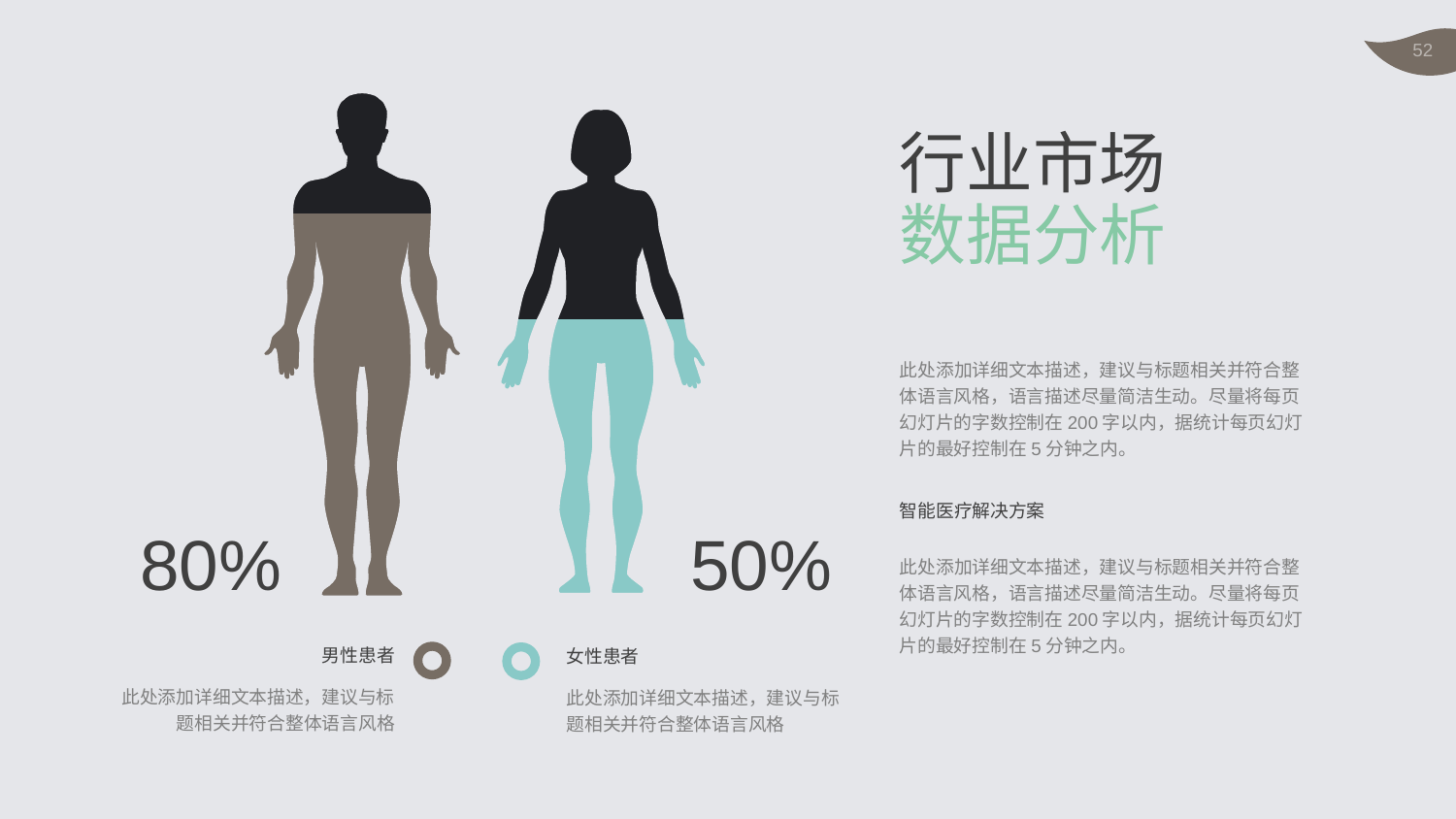

# 行业市场 数据分析

此处添加详细文本描述，建议与标题相关并符合整体语言风格，语言描述尽量简洁生动。尽量将每页幻灯片的字数控制在200字以内，据统计每页幻灯片的最好控制在5分钟之内。
智能医疗解决方案
80%
50%
此处添加详细文本描述，建议与标题相关并符合整体语言风格，语言描述尽量简洁生动。尽量将每页幻灯片的字数控制在200字以内，据统计每页幻灯片的最好控制在5分钟之内。
男性患者
女性患者

此处添加详细文本描述，建议与标题相关并符合整体语言风格
此处添加详细文本描述，建议与标题相关并符合整体语言风格